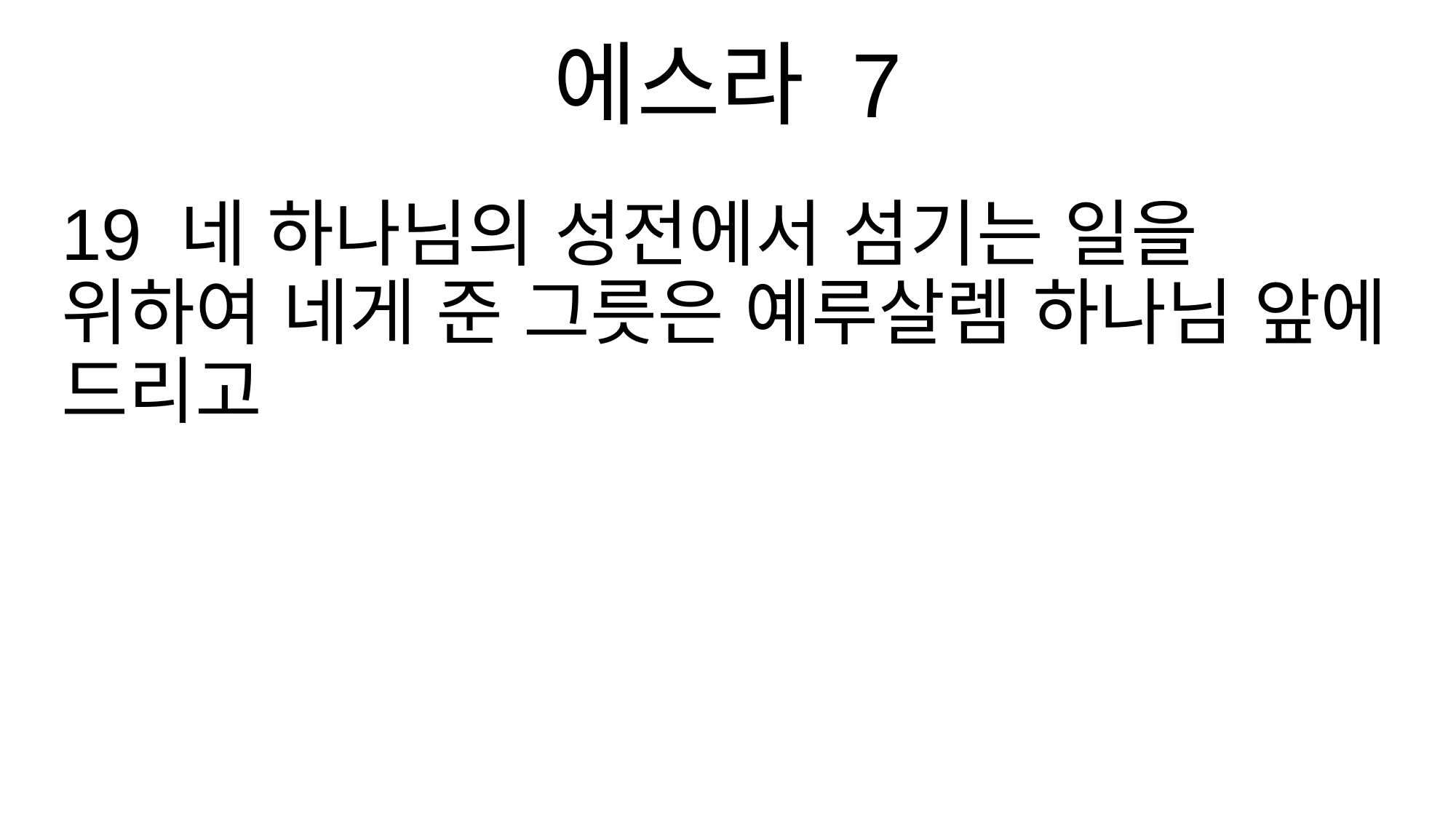

에스라 7
19 네 하나님의 성전에서 섬기는 일을 위하여 네게 준 그릇은 예루살렘 하나님 앞에 드리고